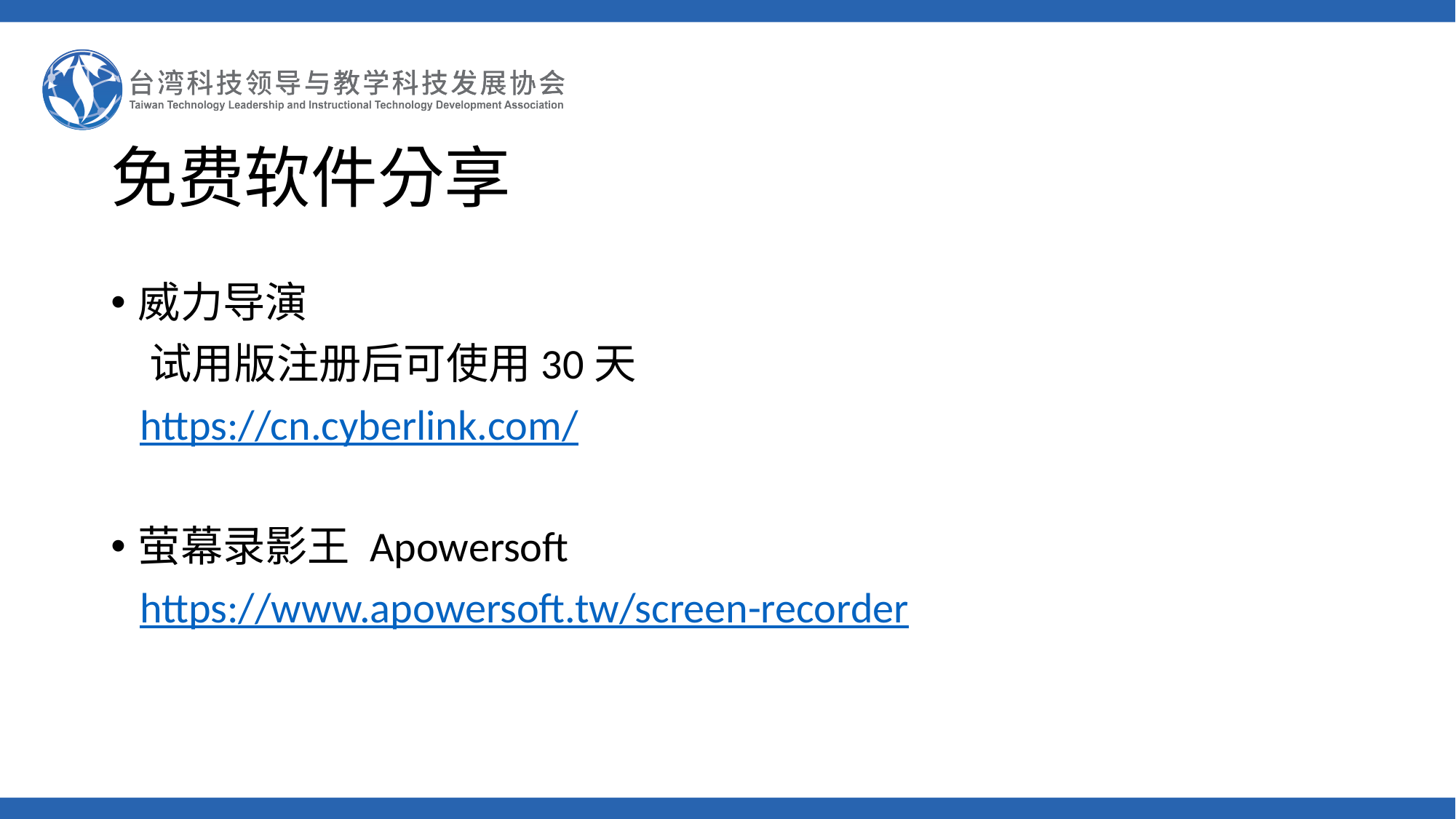

# 免费软件分享
威力导演
   试用版注册后可使用30天
   https://cn.cyberlink.com/

萤幕录影王 Apowersoft
   https://www.apowersoft.tw/screen-recorder